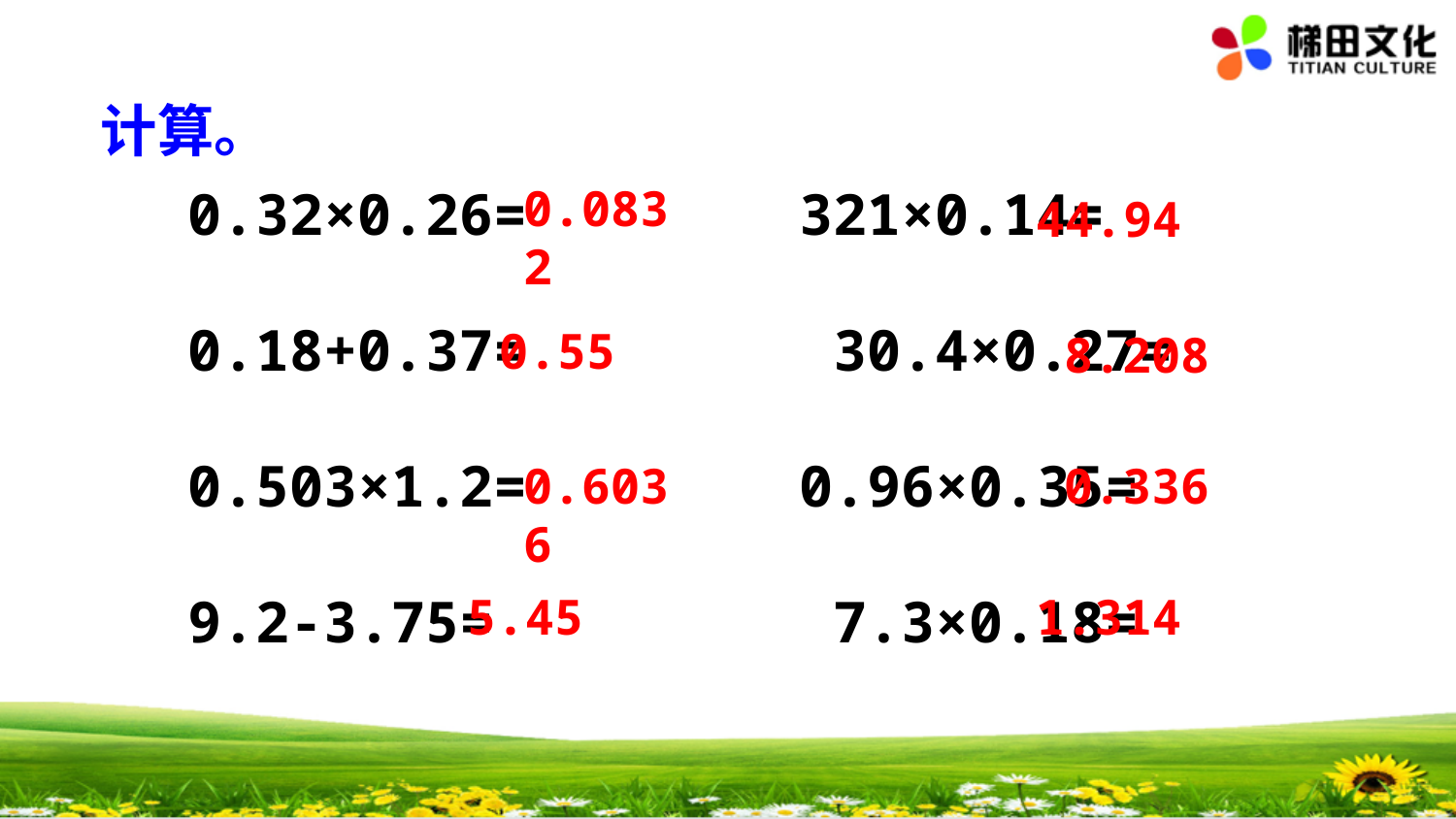

计算。
0.32×0.26=        321×0.14=

0.18+0.37=         30.4×0.27=

0.503×1.2=        0.96×0.35=

9.2-3.75=          7.3×0.18=
0.0832
44.94
0.55
8.208
0.6036
0.336
5.45
1.314